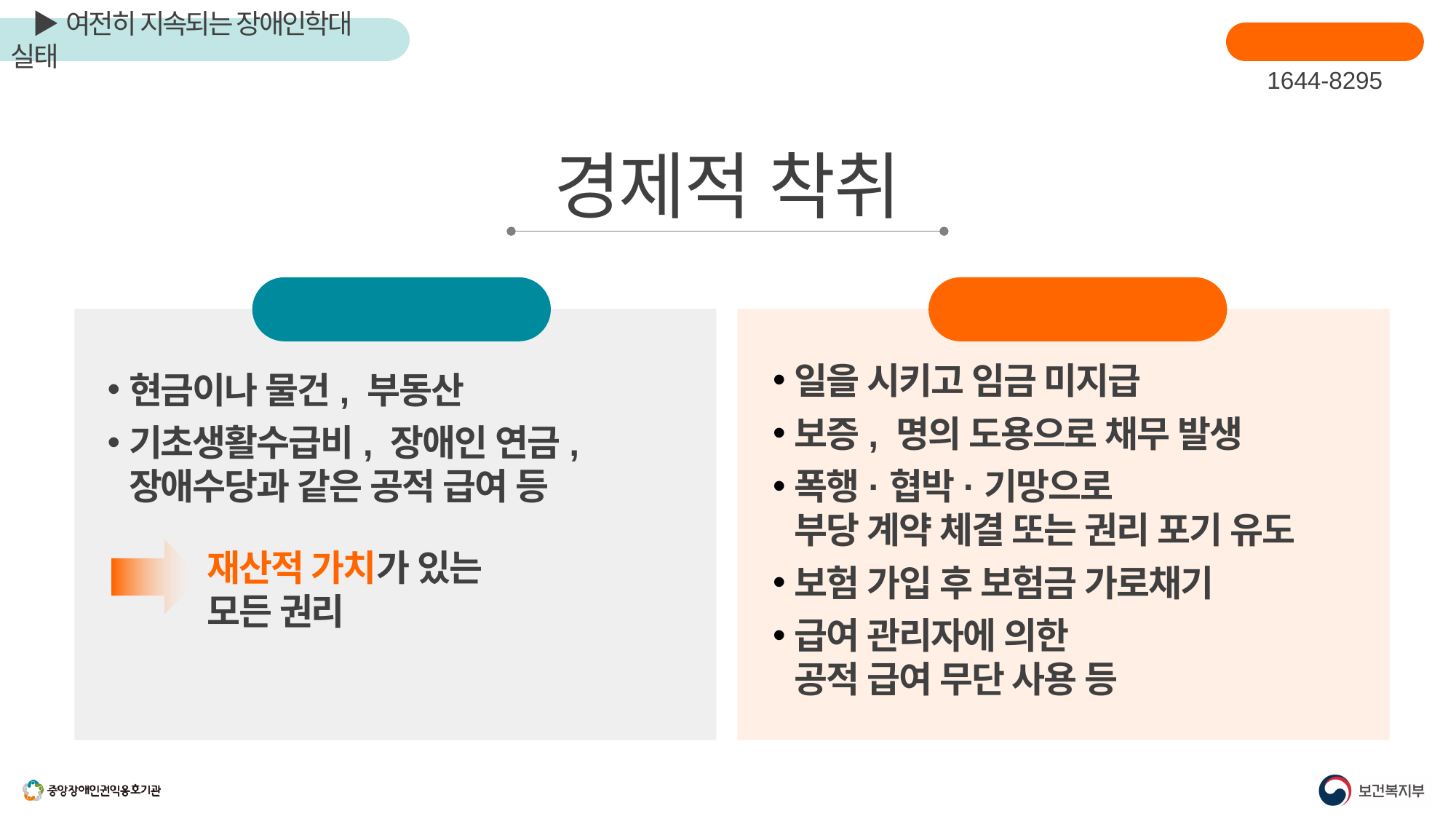

장애인학대신고
1644-8295

경제적 착취
착취 대상
경제적 착취 예

일을 시키고 임금 미지급
보증, 명의 도용으로 채무 발생
폭행·협박·기망으로
부당 계약 체결 또는 권리 포기 유도
보험 가입 후 보험금 가로채기
급여 관리자에 의한
공적 급여 무단 사용 등
현금이나 물건, 부동산
기초생활수급비, 장애인 연금, 장애수당과 같은 공적 급여 등

재산적 가치가 있는
모든 권리